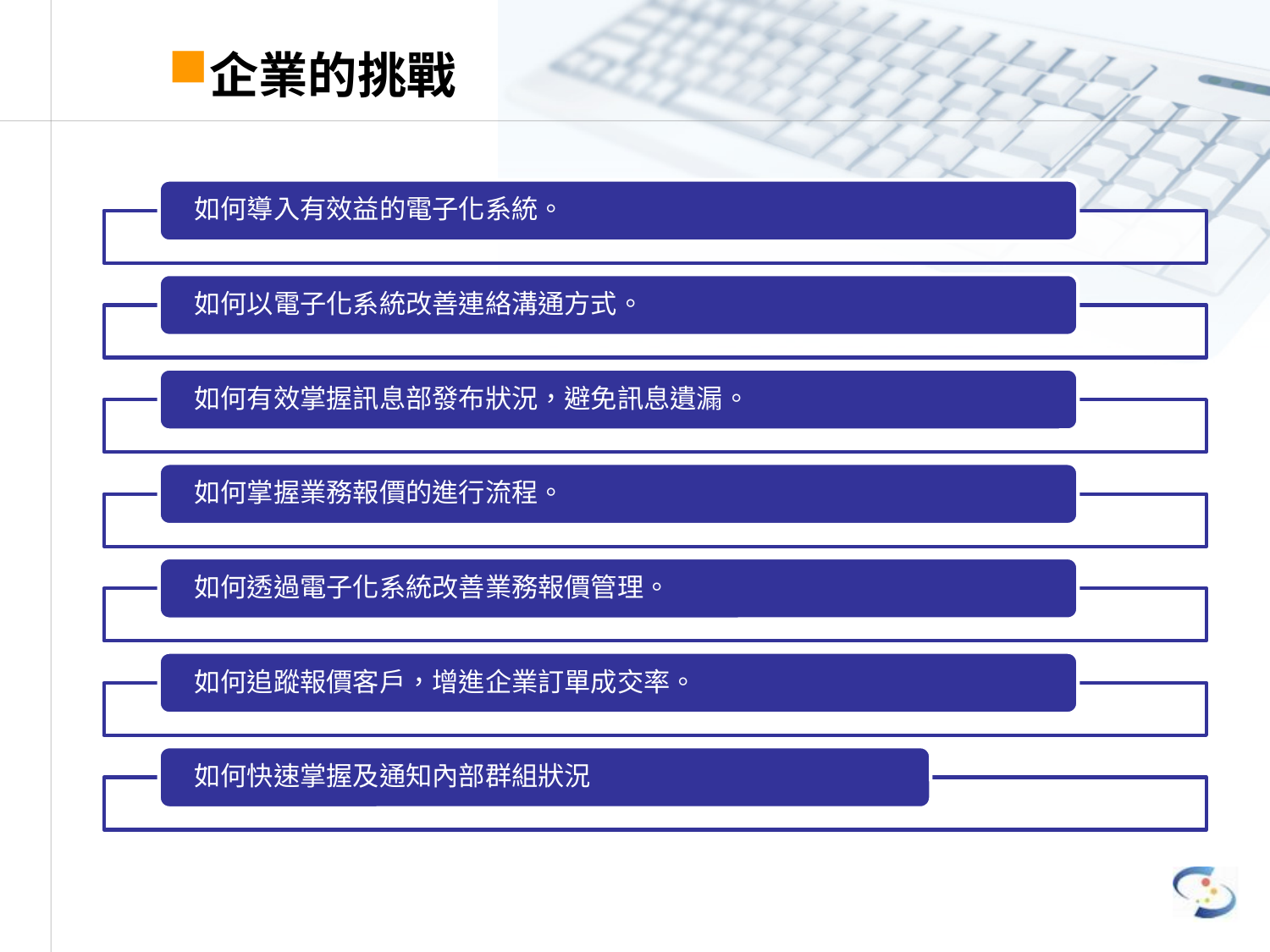

# 企業的挑戰
如何導入有效益的電子化系統。
如何以電子化系統改善連絡溝通方式。
如何有效掌握訊息部發布狀況，避免訊息遺漏。
如何掌握業務報價的進行流程。
如何透過電子化系統改善業務報價管理。
如何追蹤報價客戶，增進企業訂單成交率。
如何快速掌握及通知內部群組狀況